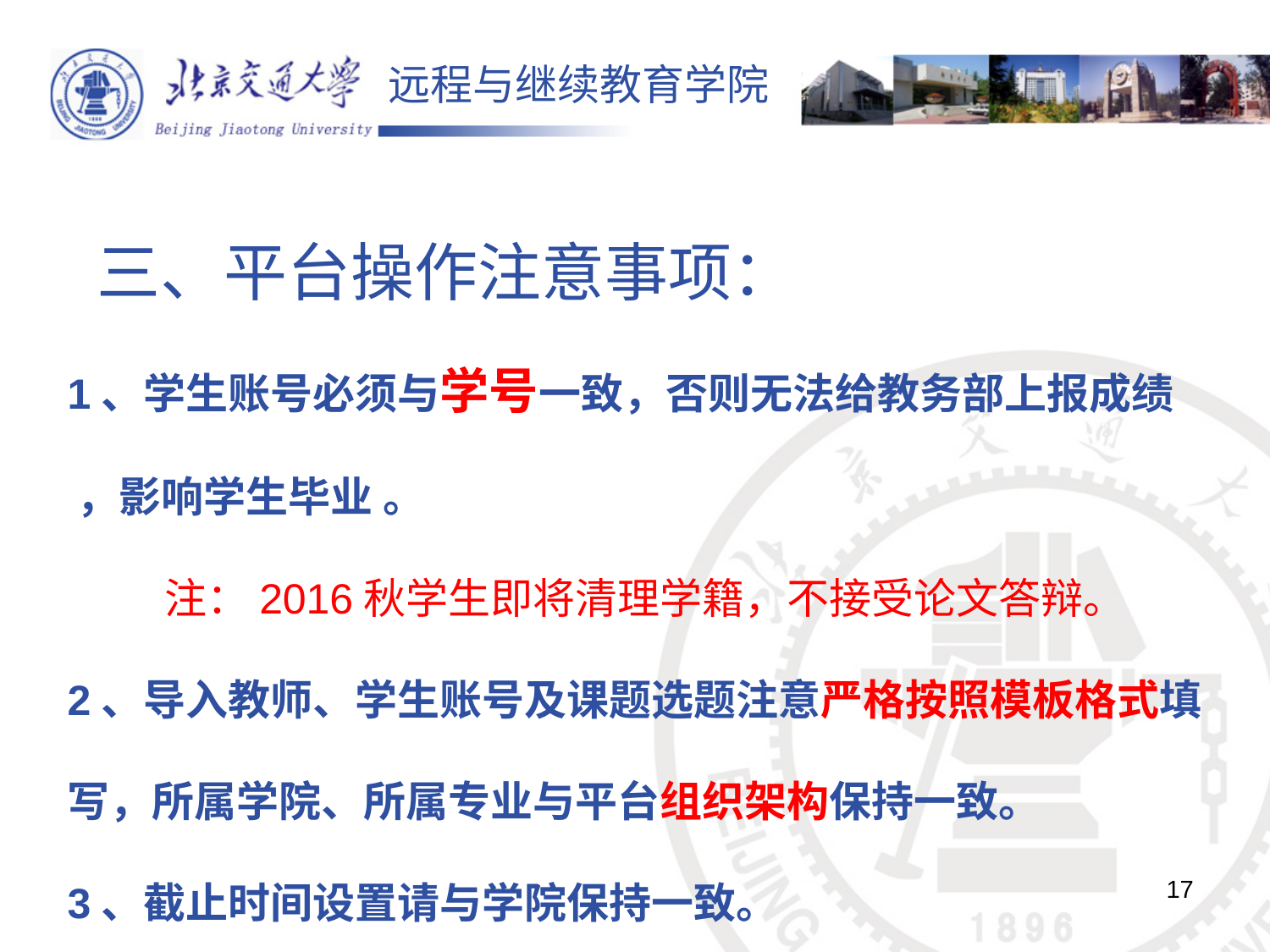

三、平台操作注意事项：
1、学生账号必须与学号一致，否则无法给教务部上报成绩 ，影响学生毕业 。
注：2016秋学生即将清理学籍，不接受论文答辩。
2、导入教师、学生账号及课题选题注意严格按照模板格式填写，所属学院、所属专业与平台组织架构保持一致。
3、截止时间设置请与学院保持一致。
17